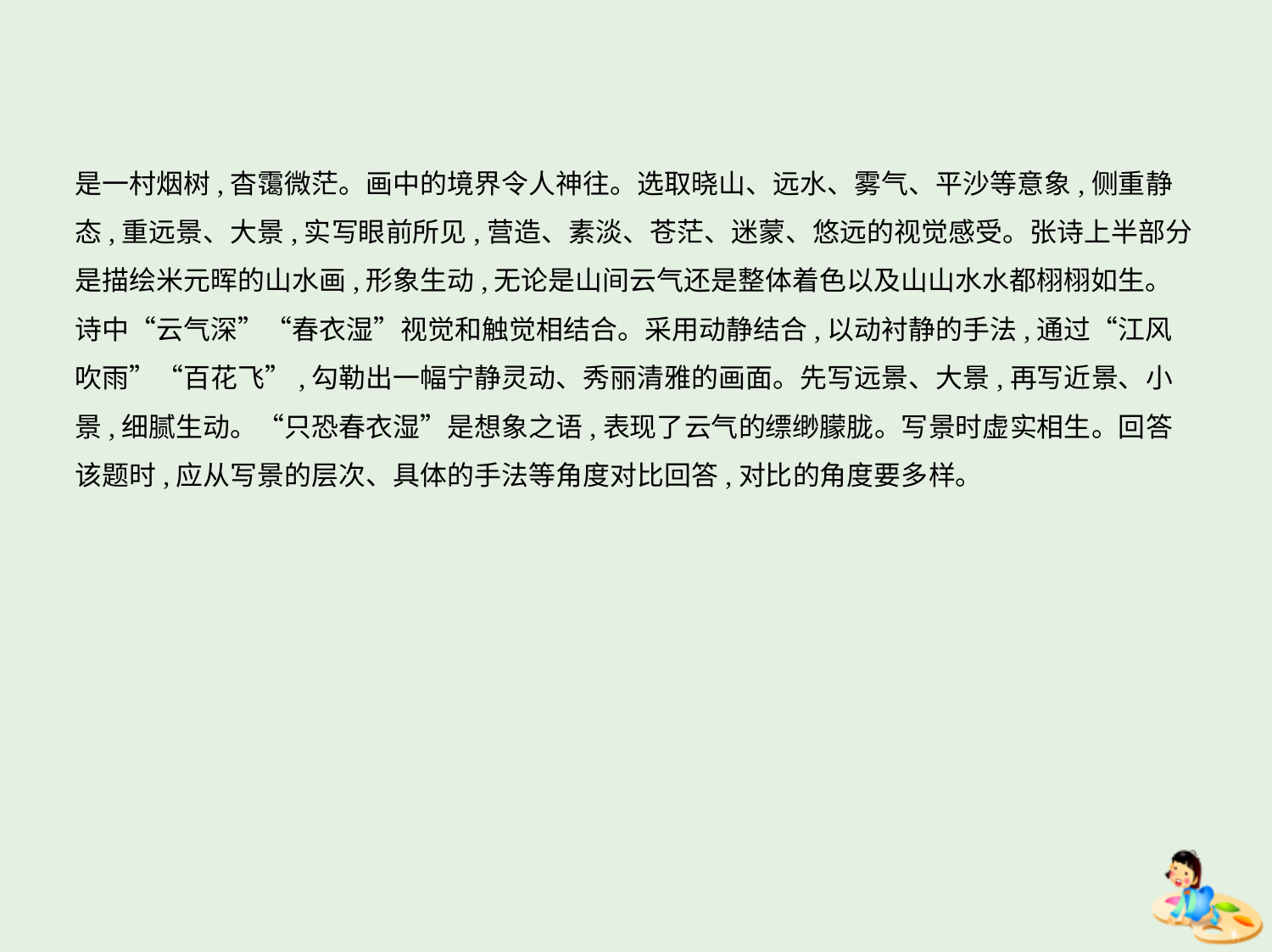

是一村烟树,杳霭微茫。画中的境界令人神往。选取晓山、远水、雾气、平沙等意象,侧重静
态,重远景、大景,实写眼前所见,营造、素淡、苍茫、迷蒙、悠远的视觉感受。张诗上半部分
是描绘米元晖的山水画,形象生动,无论是山间云气还是整体着色以及山山水水都栩栩如生。
诗中“云气深”“春衣湿”视觉和触觉相结合。采用动静结合,以动衬静的手法,通过“江风
吹雨”“百花飞”,勾勒出一幅宁静灵动、秀丽清雅的画面。先写远景、大景,再写近景、小
景,细腻生动。“只恐春衣湿”是想象之语,表现了云气的缥缈朦胧。写景时虚实相生。回答
该题时,应从写景的层次、具体的手法等角度对比回答,对比的角度要多样。